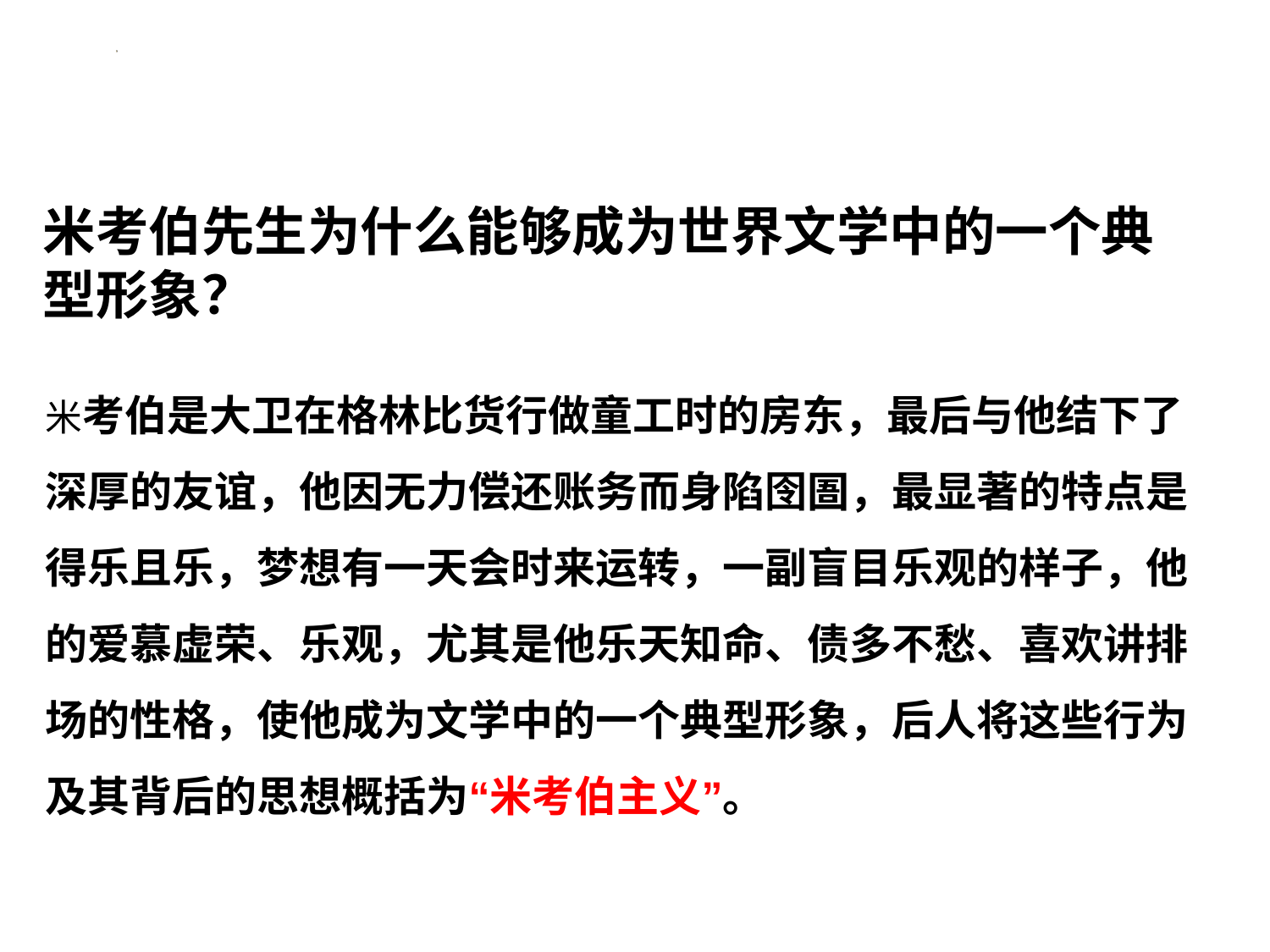

米考伯先生为什么能够成为世界文学中的一个典型形象？
米考伯是大卫在格林比货行做童工时的房东，最后与他结下了深厚的友谊，他因无力偿还账务而身陷囹圄，最显著的特点是得乐且乐，梦想有一天会时来运转，一副盲目乐观的样子，他的爱慕虚荣、乐观，尤其是他乐天知命、债多不愁、喜欢讲排场的性格，使他成为文学中的一个典型形象，后人将这些行为及其背后的思想概括为“米考伯主义”。